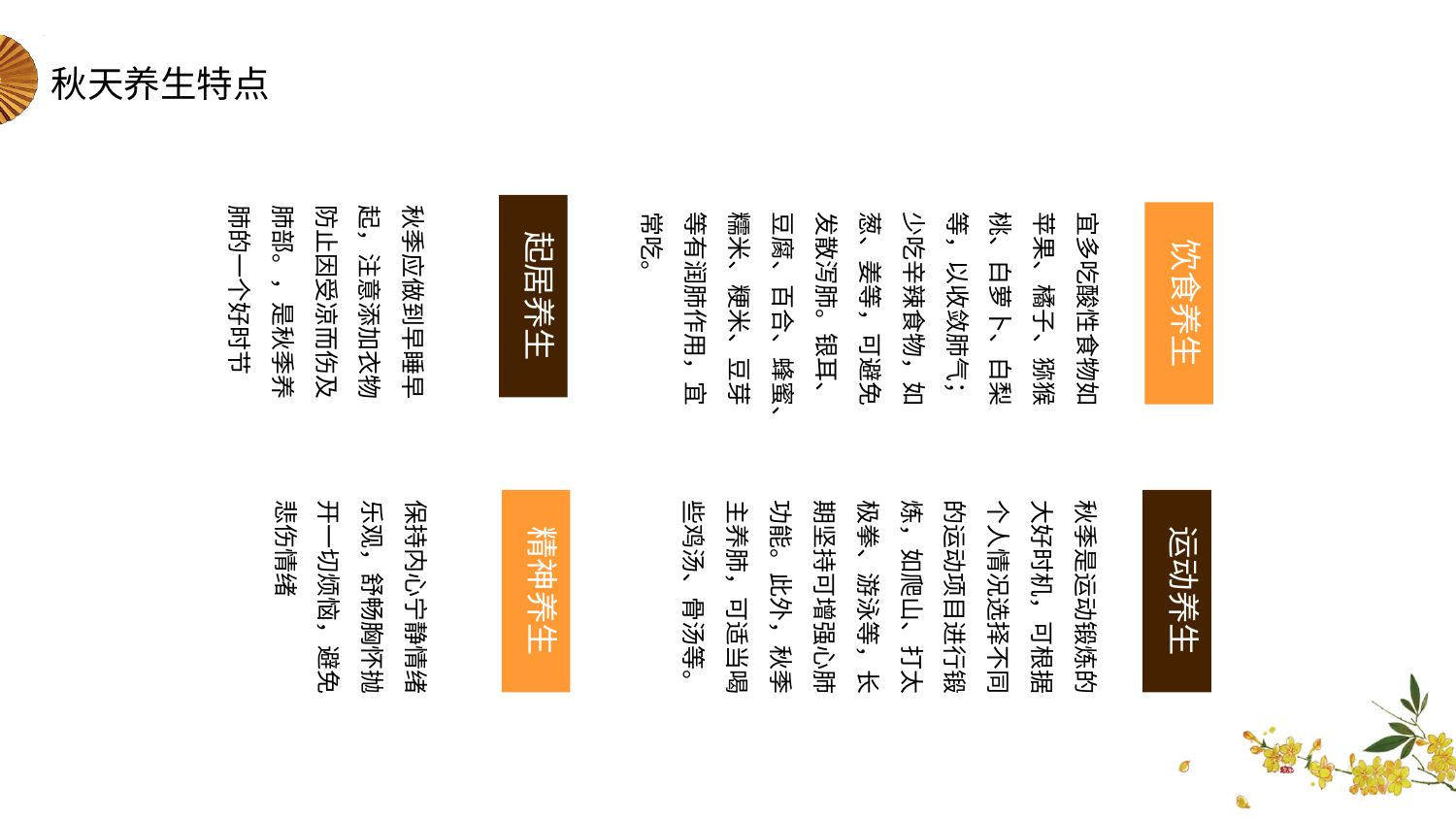

秋季应做到早睡早起，注意添加衣物防止因受凉而伤及肺部。，是秋季养肺的一个好时节

起居养生
宜多吃酸性食物如苹果、橘子、猕猴桃、白萝卜、白梨等，以收敛肺气；少吃辛辣食物，如葱、姜等，可避免发散泻肺。银耳、豆腐、百合、蜂蜜、糯米、粳米、豆芽等有润肺作用，宜常吃。
饮食养生
保持内心宁静情绪乐观，舒畅胸怀抛开一切烦恼，避免悲伤情绪
秋季是运动锻炼的大好时机，可根据个人情况选择不同的运动项目进行锻炼，如爬山、打太极拳、游泳等，长期坚持可增强心肺功能。此外，秋季主养肺，可适当喝些鸡汤、骨汤等。

精神养生
运动养生